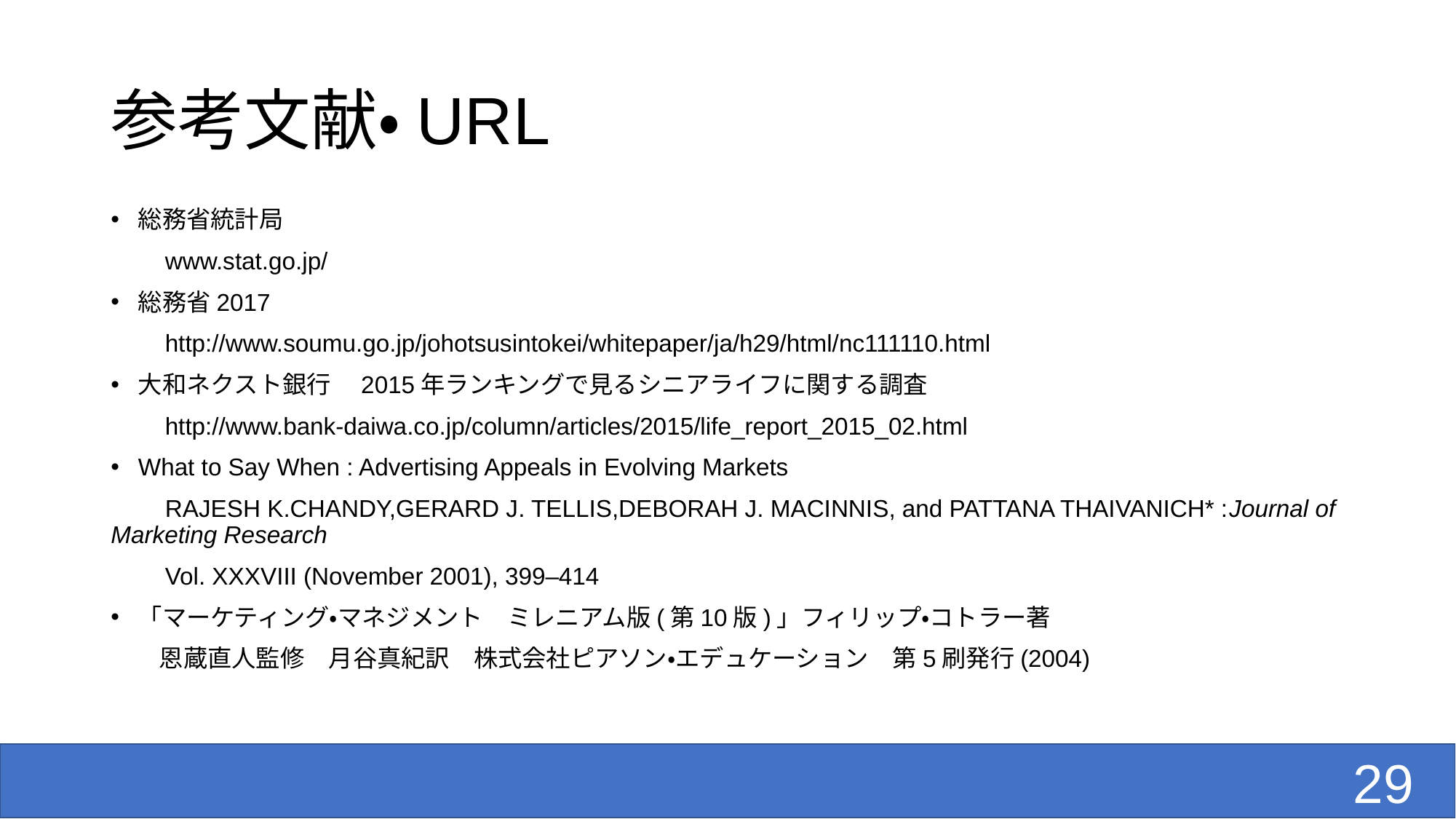

# 参考文献・URL
総務省統計局
　　www.stat.go.jp/
総務省2017
　　http://www.soumu.go.jp/johotsusintokei/whitepaper/ja/h29/html/nc111110.html
大和ネクスト銀行　2015年ランキングで見るシニアライフに関する調査
　　http://www.bank-daiwa.co.jp/column/articles/2015/life_report_2015_02.html
What to Say When : Advertising Appeals in Evolving Markets
　　RAJESH K.CHANDY,GERARD J. TELLIS,DEBORAH J. MACINNIS, and PATTANA THAIVANICH* :Journal of Marketing Research
　　Vol. XXXVIII (November 2001), 399–414
「マーケティング・マネジメント　ミレニアム版(第10版)」フィリップ・コトラー著
　　恩蔵直人監修　月谷真紀訳　株式会社ピアソン・エデュケーション　第5刷発行(2004)

29